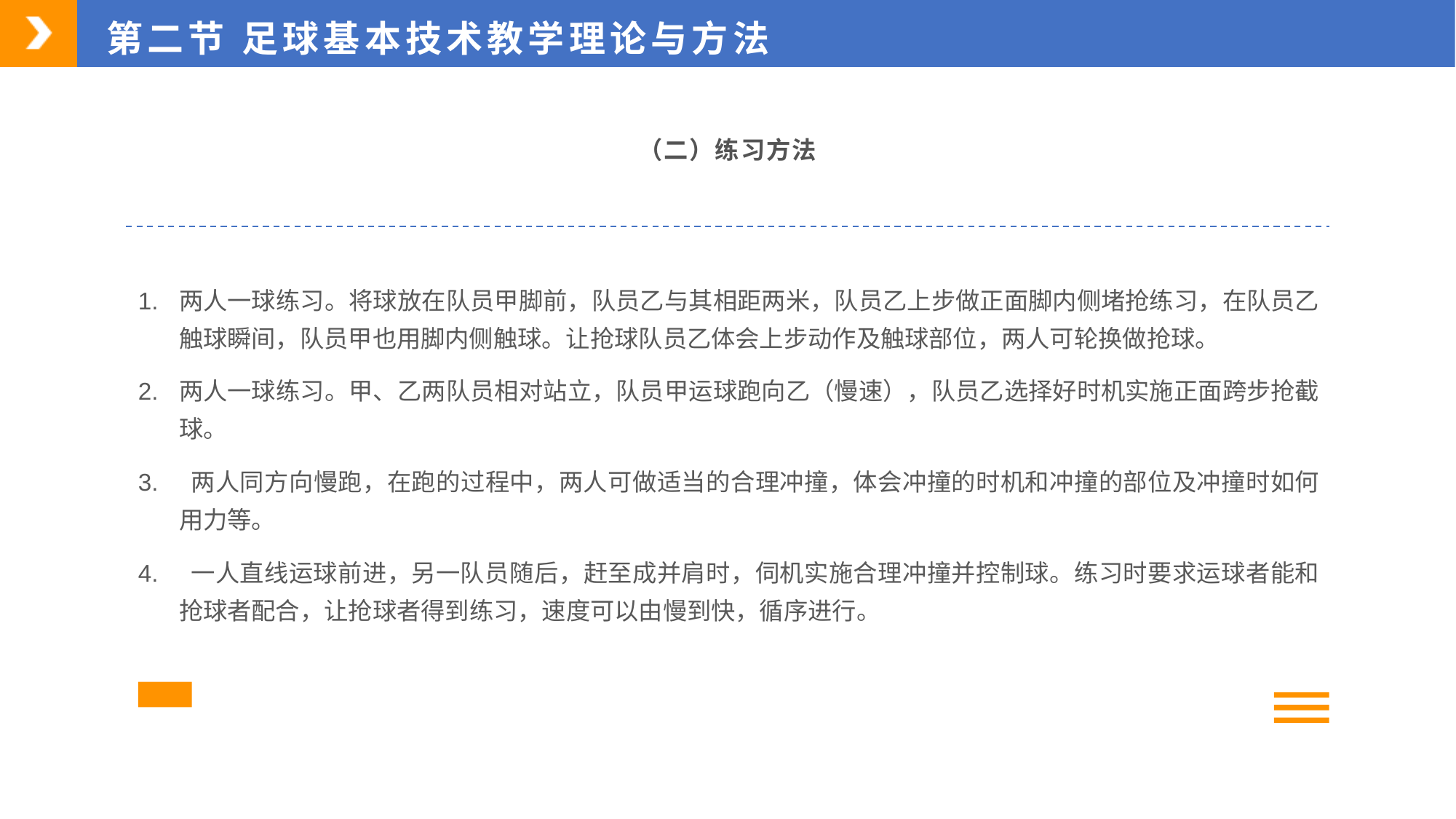

第二节 足球基本技术教学理论与方法
（二）练习方法
两人一球练习。将球放在队员甲脚前，队员乙与其相距两米，队员乙上步做正面脚内侧堵抢练习，在队员乙触球瞬间，队员甲也用脚内侧触球。让抢球队员乙体会上步动作及触球部位，两人可轮换做抢球。
两人一球练习。甲、乙两队员相对站立，队员甲运球跑向乙（慢速），队员乙选择好时机实施正面跨步抢截球。
 两人同方向慢跑，在跑的过程中，两人可做适当的合理冲撞，体会冲撞的时机和冲撞的部位及冲撞时如何用力等。
 一人直线运球前进，另一队员随后，赶至成并肩时，伺机实施合理冲撞并控制球。练习时要求运球者能和抢球者配合，让抢球者得到练习，速度可以由慢到快，循序进行。